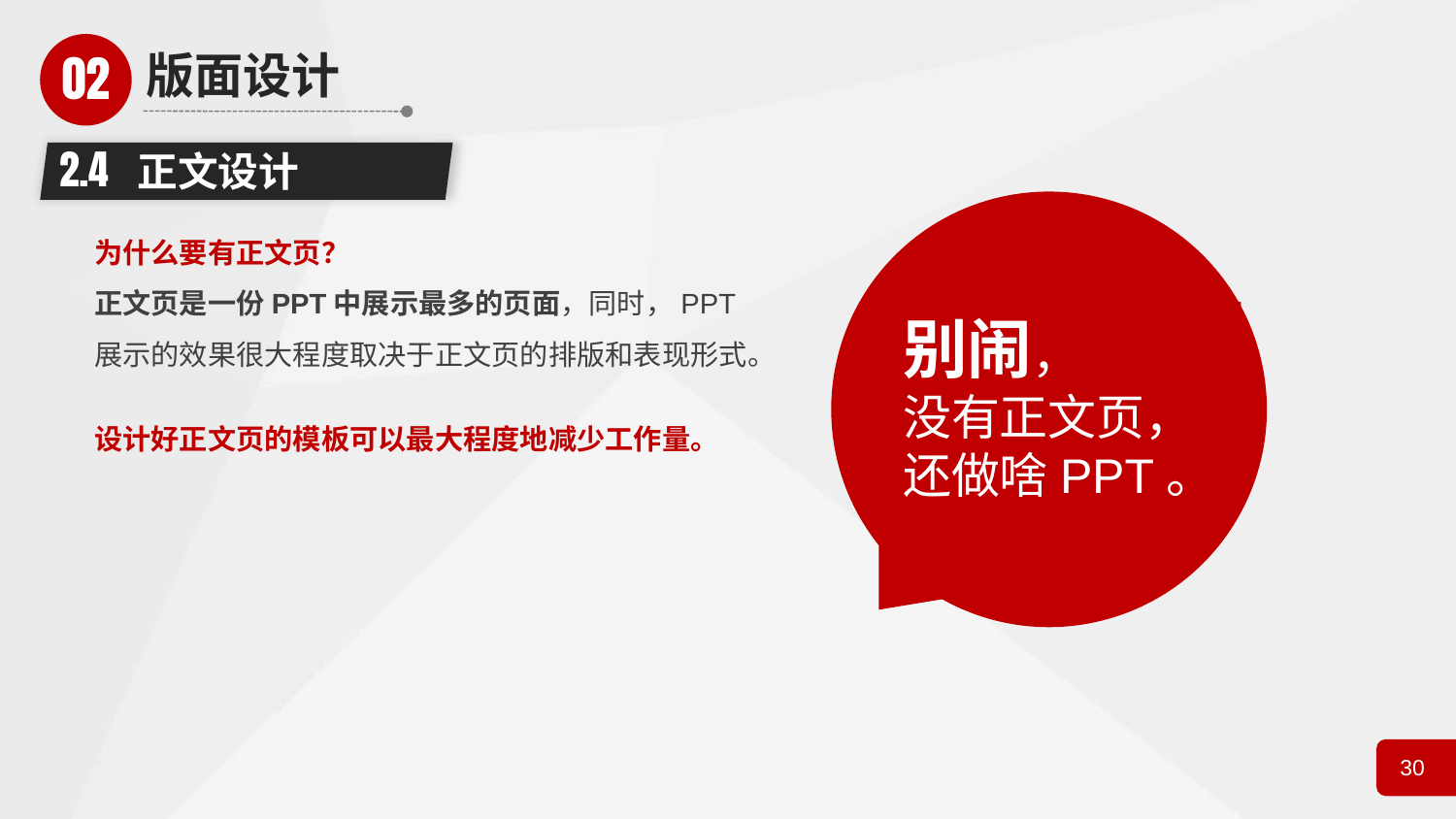

2.4  正文设计

别闹，
没有正文页，还做啥PPT。
为什么要有正文页？
正文页是一份PPT中展示最多的页面，同时，PPT展示的效果很大程度取决于正文页的排版和表现形式。
设计好正文页的模板可以最大程度地减少工作量。